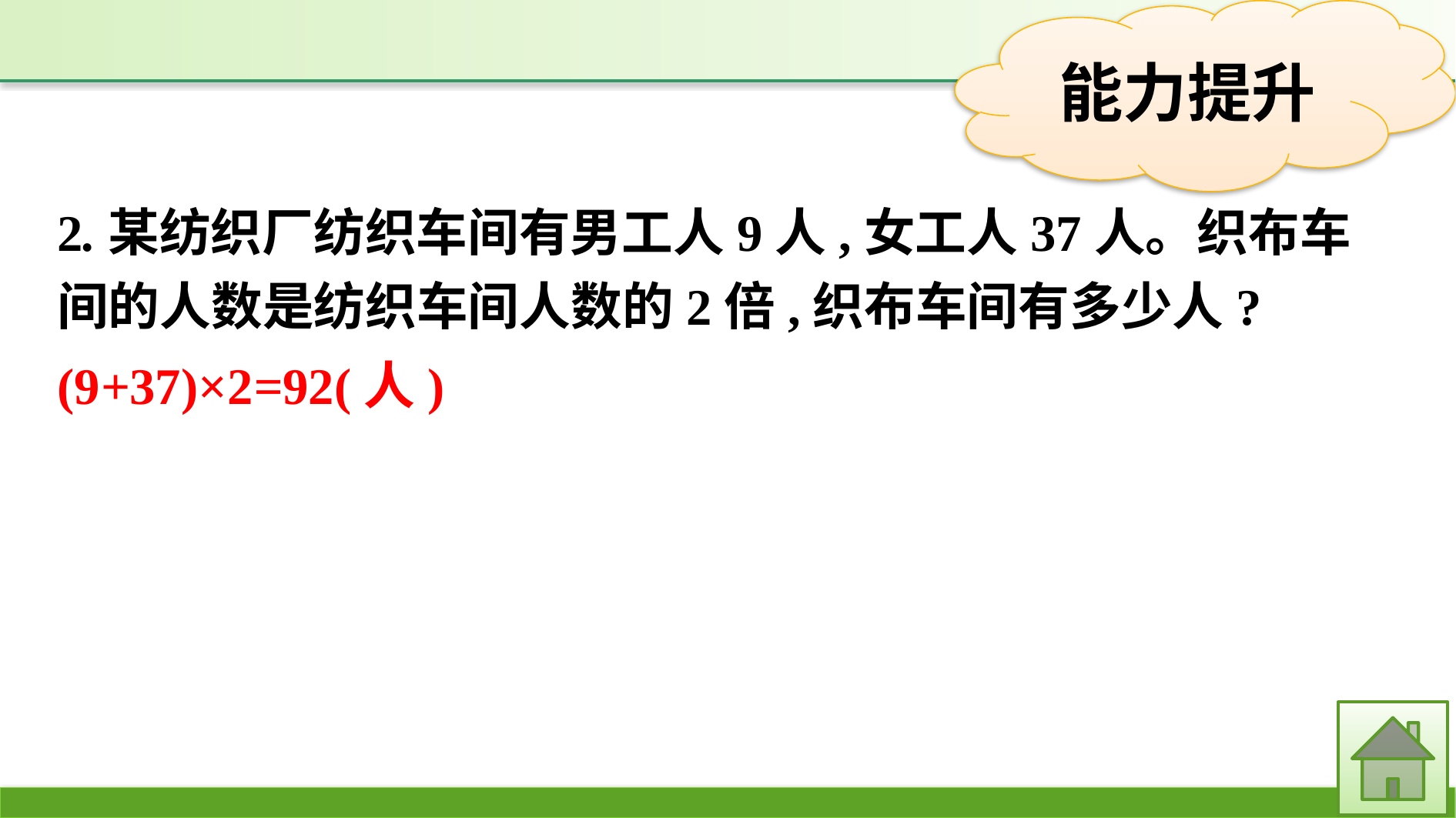

2.某纺织厂纺织车间有男工人9人,女工人37人。织布车间的人数是纺织车间人数的2倍,织布车间有多少人?
(9+37)×2=92(人)